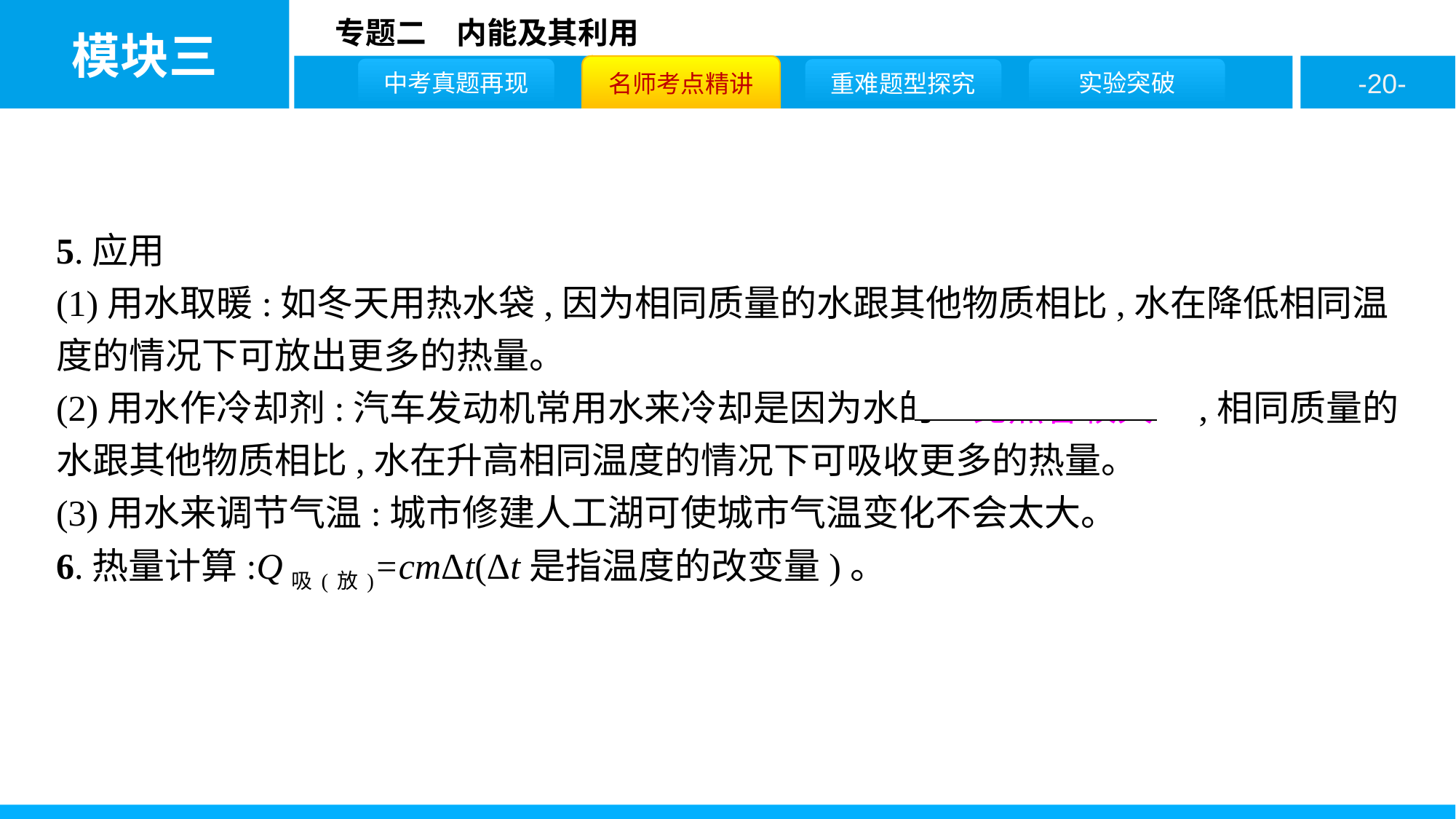

5.应用
(1)用水取暖:如冬天用热水袋,因为相同质量的水跟其他物质相比,水在降低相同温度的情况下可放出更多的热量。
(2)用水作冷却剂:汽车发动机常用水来冷却是因为水的　比热容较大　,相同质量的水跟其他物质相比,水在升高相同温度的情况下可吸收更多的热量。
(3)用水来调节气温:城市修建人工湖可使城市气温变化不会太大。
6.热量计算:Q吸(放)=cmΔt(Δt是指温度的改变量)。